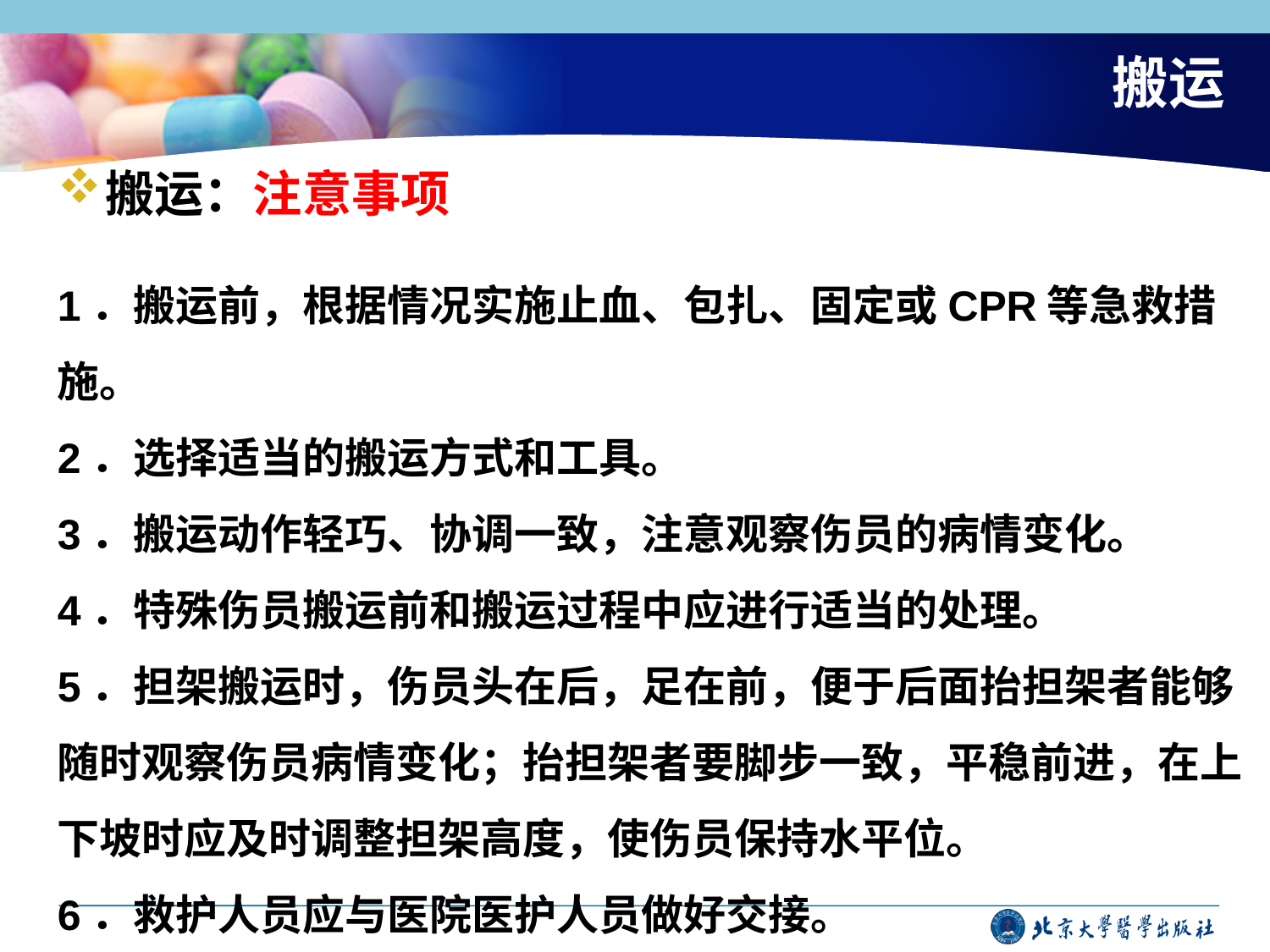

# 搬运
搬运：注意事项

1．搬运前，根据情况实施止血、包扎、固定或CPR等急救措施。
2．选择适当的搬运方式和工具。
3．搬运动作轻巧、协调一致，注意观察伤员的病情变化。
4．特殊伤员搬运前和搬运过程中应进行适当的处理。
5．担架搬运时，伤员头在后，足在前，便于后面抬担架者能够随时观察伤员病情变化；抬担架者要脚步一致，平稳前进，在上下坡时应及时调整担架高度，使伤员保持水平位。
6．救护人员应与医院医护人员做好交接。